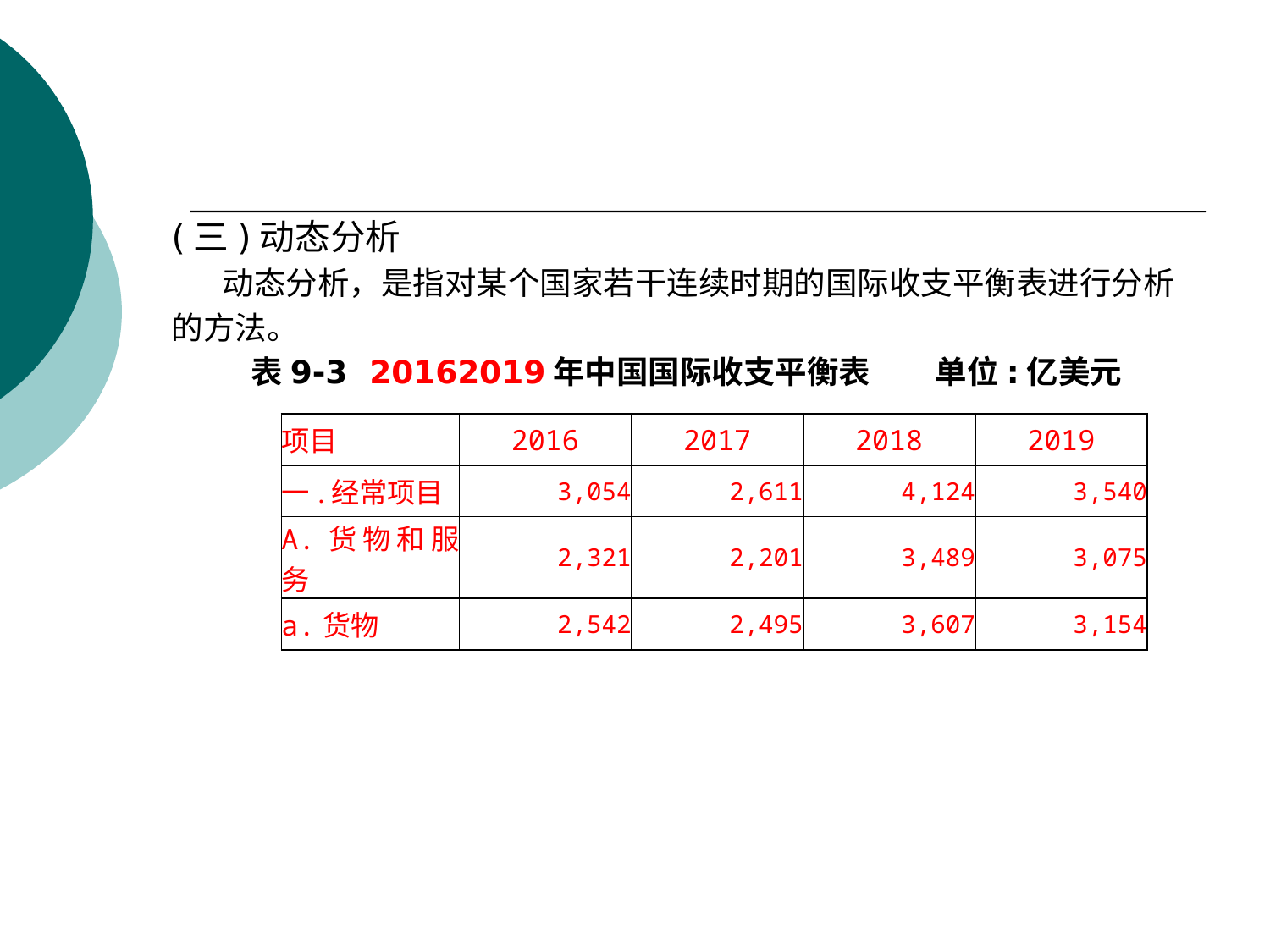

#
(三)动态分析
      动态分析，是指对某个国家若干连续时期的国际收支平衡表进行分析
的方法。
          表9-3  20162019年中国国际收支平衡表         单位:亿美元

| 项目 | 2016 | 2017 | 2018 | 2019 |
| --- | --- | --- | --- | --- |
| 一.经常项目 | 3,054 | 2,611 | 4,124 | 3,540 |
| A.货物和服务 | 2,321 | 2,201 | 3,489 | 3,075 |
| a.货物 | 2,542 | 2,495 | 3,607 | 3,154 |